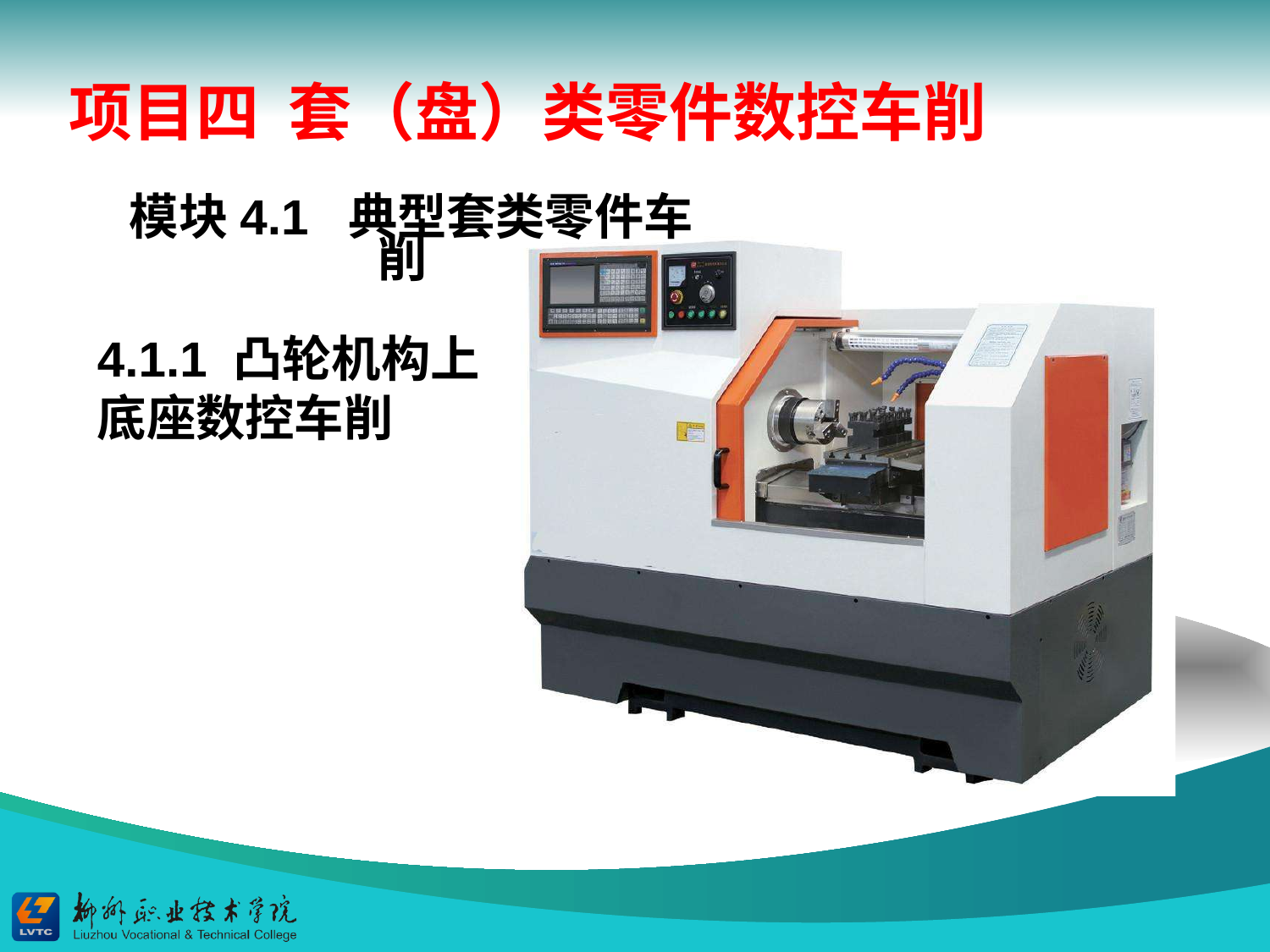

项目四  套（盘）类零件数控车削
模块4.1  典型套类零件车削
4.1.1 凸轮机构上底座数控车削